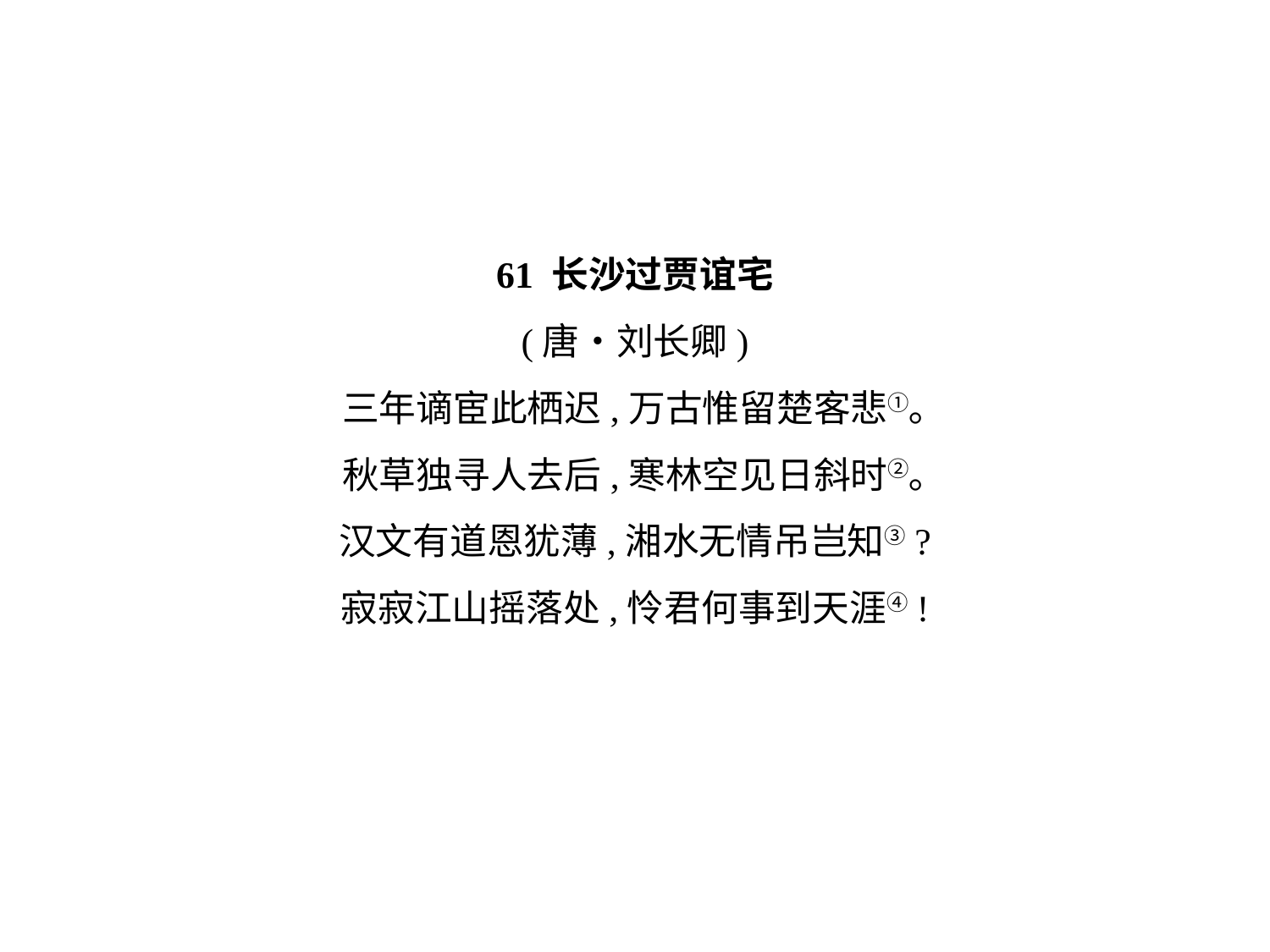

61 长沙过贾谊宅
(唐•刘长卿)
三年谪宦此栖迟,万古惟留楚客悲①｡
秋草独寻人去后,寒林空见日斜时②｡
汉文有道恩犹薄,湘水无情吊岂知③?
寂寂江山摇落处,怜君何事到天涯④!